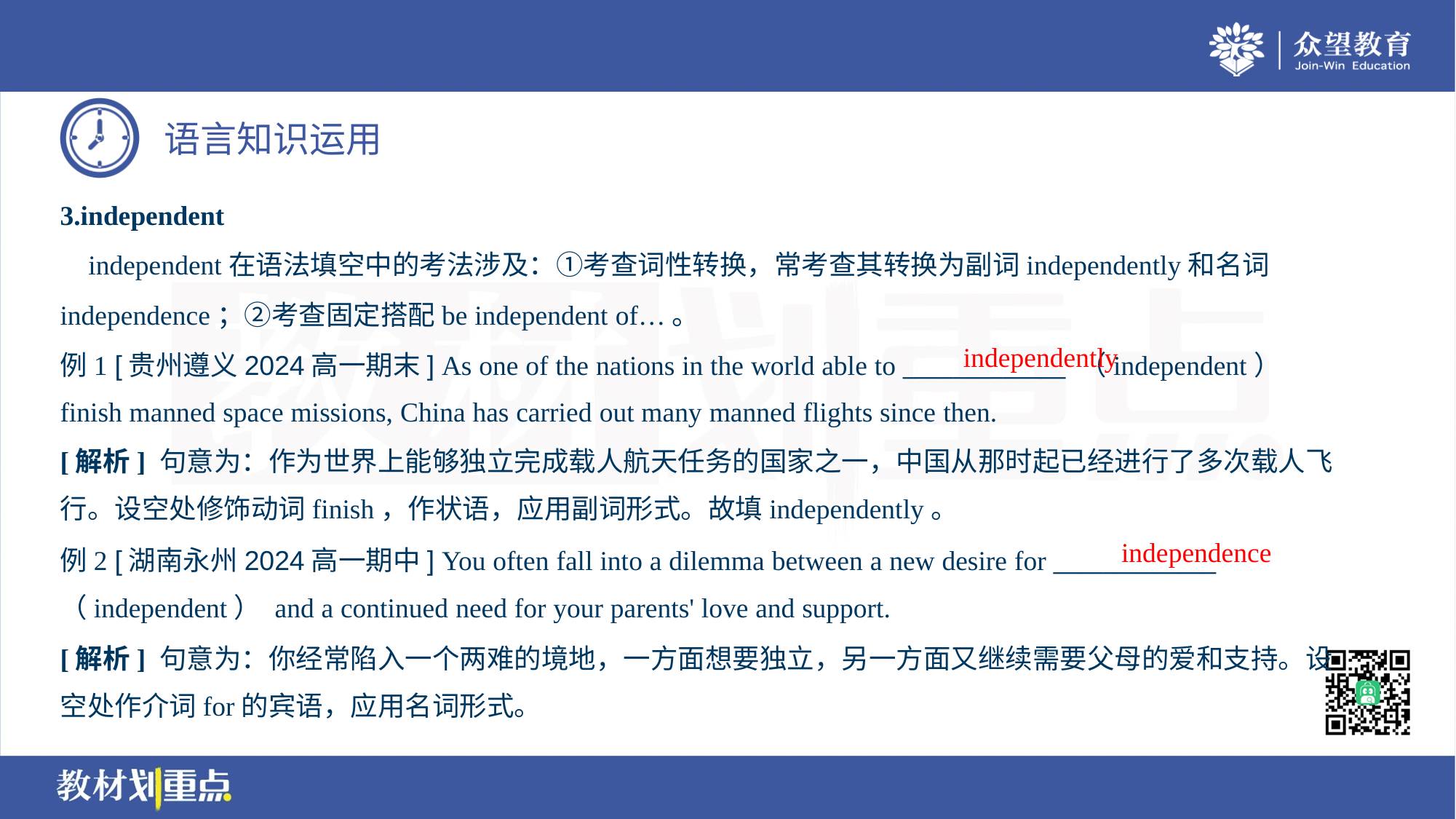

3.independent
    independent在语法填空中的考法涉及：①考查词性转换，常考查其转换为副词independently和名词
independence；②考查固定搭配be independent of…。
例1 [贵州遵义2024高一期末] As one of the nations in the world able to _____________ （independent）
finish manned space missions, China has carried out many manned flights since then.
independently
[解析] 句意为：作为世界上能够独立完成载人航天任务的国家之一，中国从那时起已经进行了多次载人飞
行。设空处修饰动词finish，作状语，应用副词形式。故填independently。
independence
例2 [湖南永州2024高一期中] You often fall into a dilemma between a new desire for _____________
（independent） and a continued need for your parents' love and support.
[解析] 句意为：你经常陷入一个两难的境地，一方面想要独立，另一方面又继续需要父母的爱和支持。设
空处作介词for的宾语，应用名词形式。